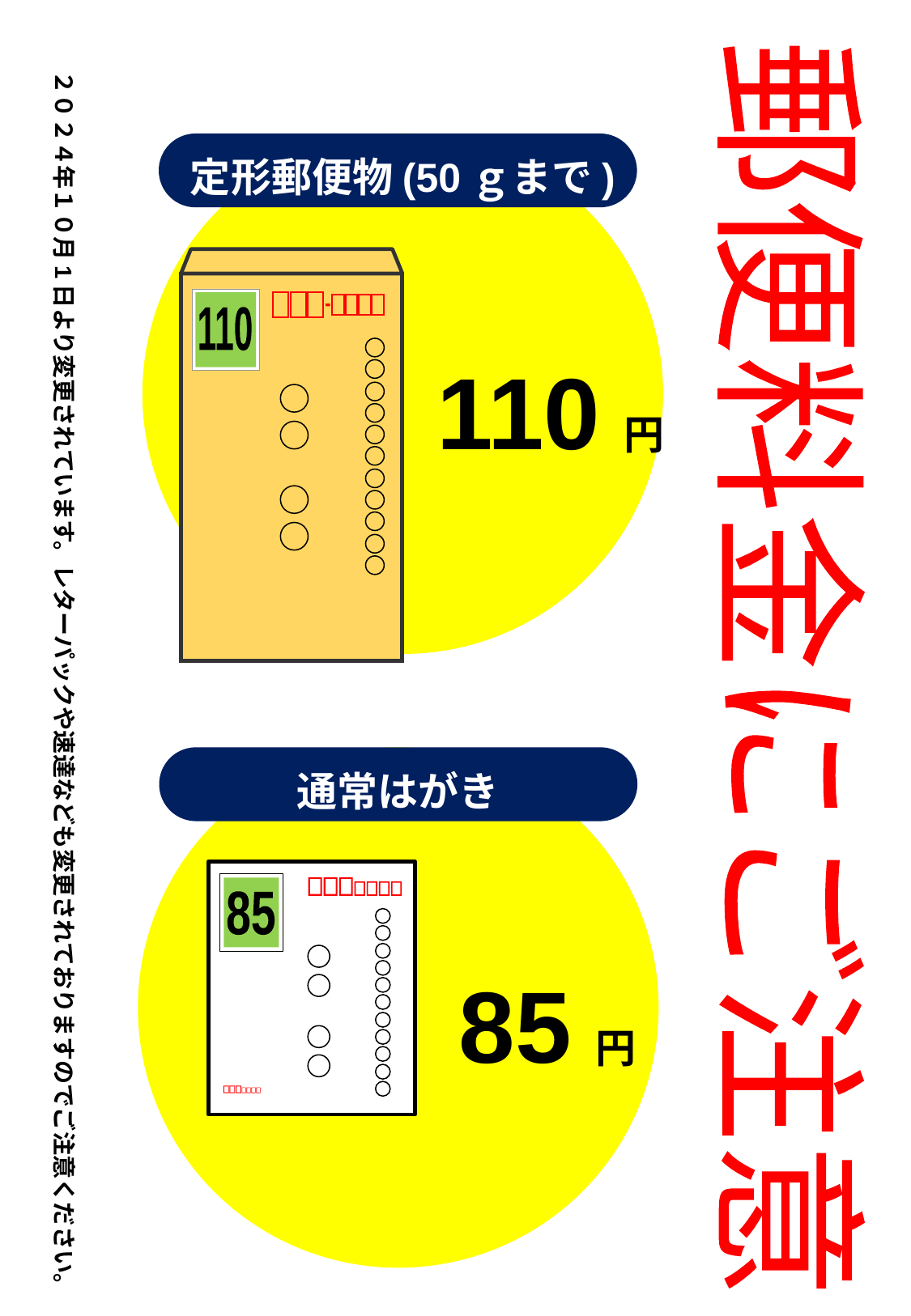

２０２４年１０月1日より変更されています。レターパックや速達なども変更されておりますのでご注意ください。

定形郵便物(50ｇまで)

110

110円
郵便料金にご注意

通常はがき

85

85円